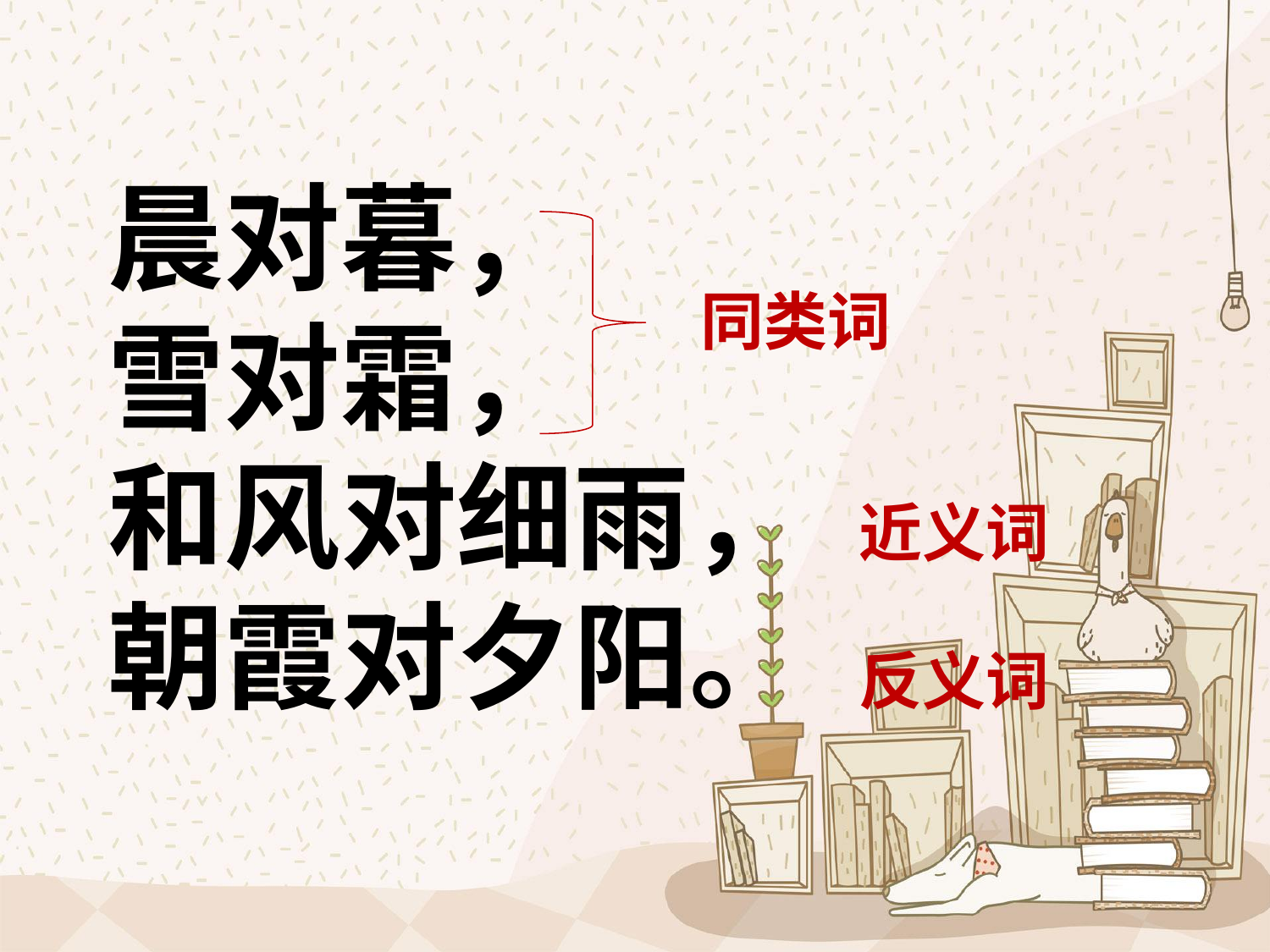

晨对暮，
雪对霜，
和风对细雨，
朝霞对夕阳。

同类词
近义词
反义词